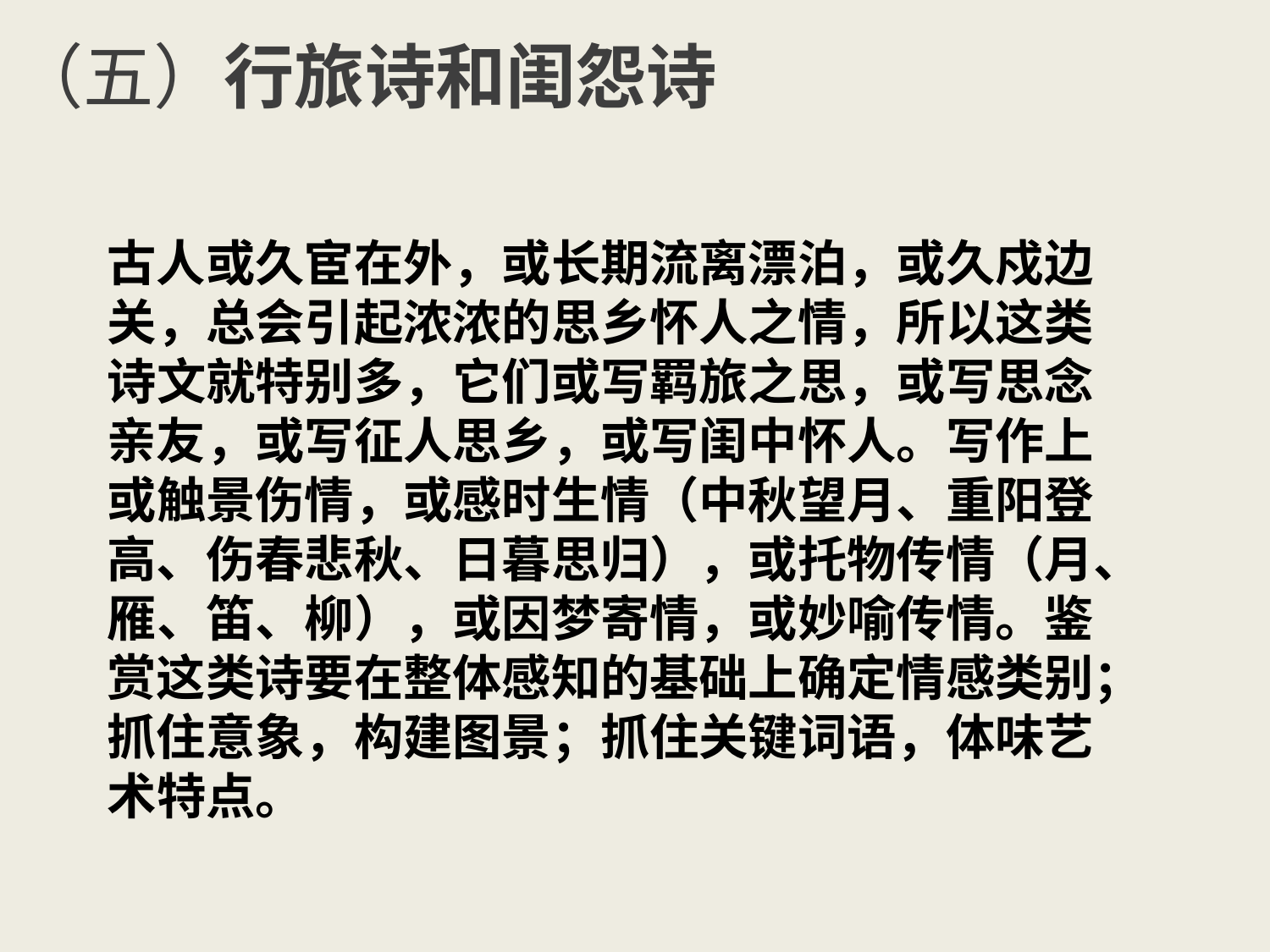

（五）行旅诗和闺怨诗
古人或久宦在外，或长期流离漂泊，或久戍边关，总会引起浓浓的思乡怀人之情，所以这类诗文就特别多，它们或写羁旅之思，或写思念亲友，或写征人思乡，或写闺中怀人。写作上或触景伤情，或感时生情（中秋望月、重阳登高、伤春悲秋、日暮思归），或托物传情（月、雁、笛、柳），或因梦寄情，或妙喻传情。鉴赏这类诗要在整体感知的基础上确定情感类别；抓住意象，构建图景；抓住关键词语，体味艺术特点。